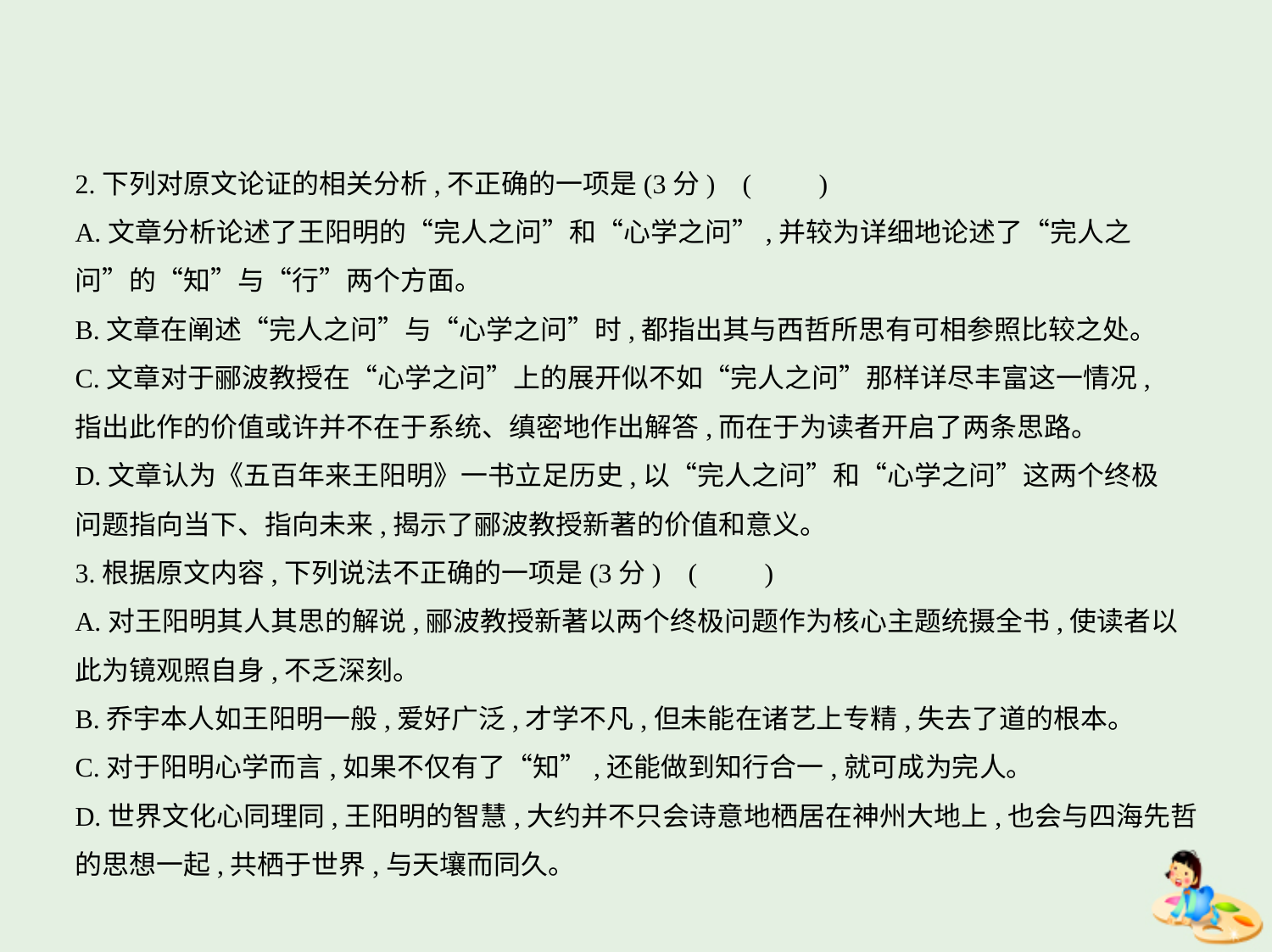

2.下列对原文论证的相关分析,不正确的一项是(3分) (　　)
A.文章分析论述了王阳明的“完人之问”和“心学之问”,并较为详细地论述了“完人之
问”的“知”与“行”两个方面。
B.文章在阐述“完人之问”与“心学之问”时,都指出其与西哲所思有可相参照比较之处。
C.文章对于郦波教授在“心学之问”上的展开似不如“完人之问”那样详尽丰富这一情况,
指出此作的价值或许并不在于系统、缜密地作出解答,而在于为读者开启了两条思路。
D.文章认为《五百年来王阳明》一书立足历史,以“完人之问”和“心学之问”这两个终极
问题指向当下、指向未来,揭示了郦波教授新著的价值和意义。
3.根据原文内容,下列说法不正确的一项是(3分) (　　)
A.对王阳明其人其思的解说,郦波教授新著以两个终极问题作为核心主题统摄全书,使读者以
此为镜观照自身,不乏深刻。
B.乔宇本人如王阳明一般,爱好广泛,才学不凡,但未能在诸艺上专精,失去了道的根本。
C.对于阳明心学而言,如果不仅有了“知”,还能做到知行合一,就可成为完人。
D.世界文化心同理同,王阳明的智慧,大约并不只会诗意地栖居在神州大地上,也会与四海先哲
的思想一起,共栖于世界,与天壤而同久。